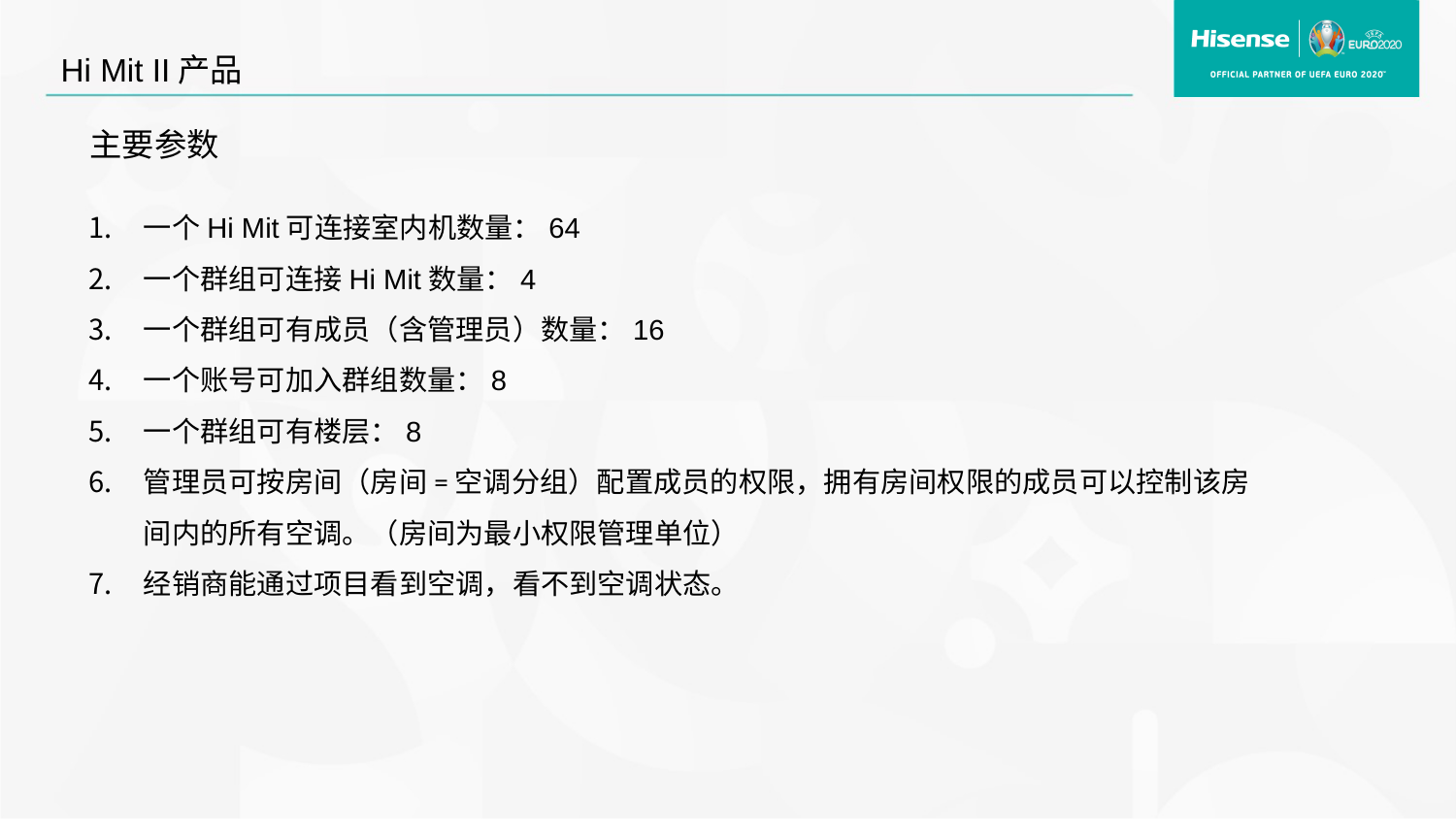

Hi Mit II产品
主要参数
一个Hi Mit可连接室内机数量：64
一个群组可连接Hi Mit数量：4
一个群组可有成员（含管理员）数量：16
一个账号可加入群组数量：8
一个群组可有楼层：8
管理员可按房间（房间=空调分组）配置成员的权限，拥有房间权限的成员可以控制该房间内的所有空调。（房间为最小权限管理单位）
经销商能通过项目看到空调，看不到空调状态。